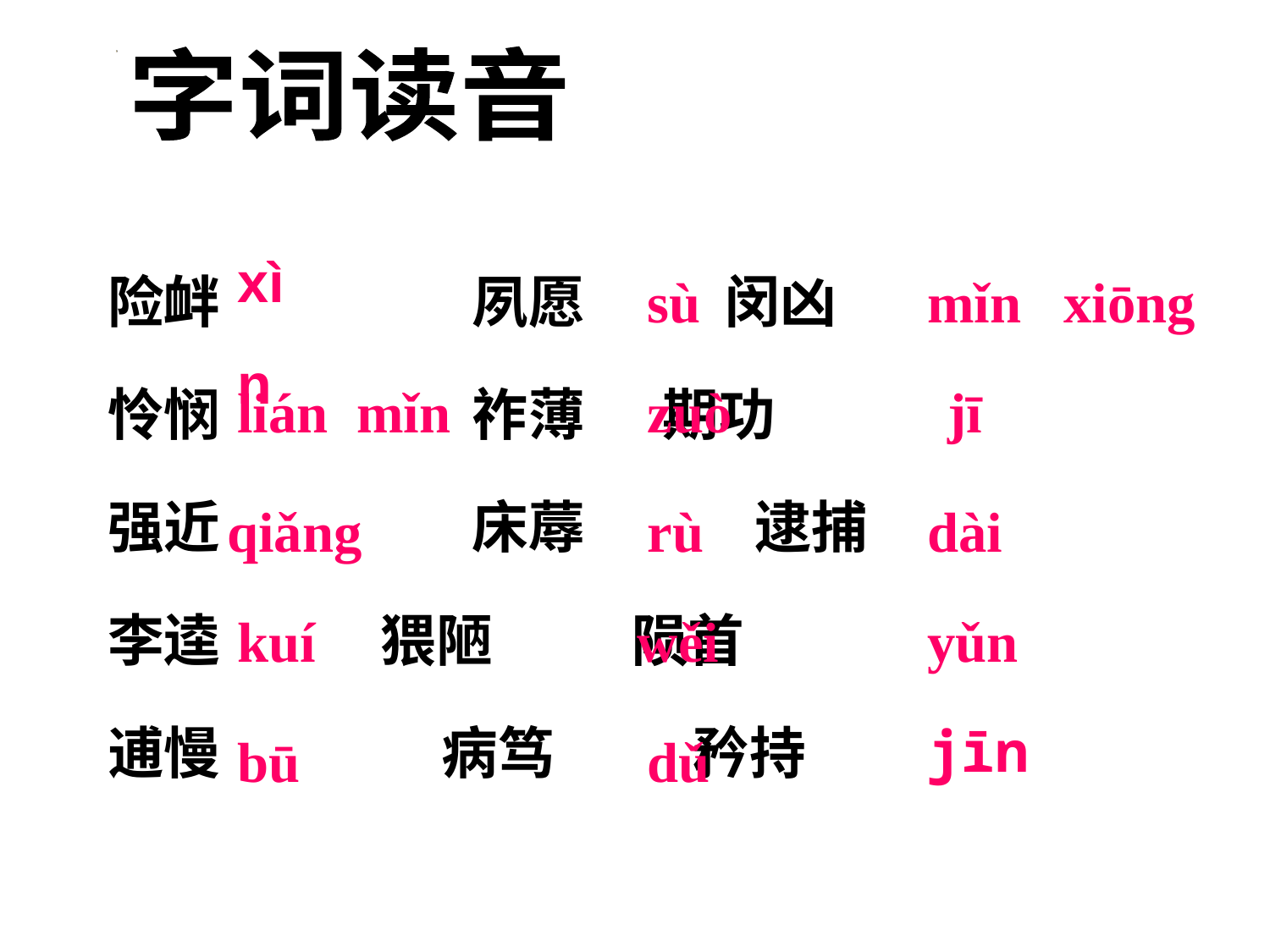

字词读音

xìn
险衅　　　　  夙愿　　  闵凶
怜悯　　　　  祚薄      期功
强近　　　　  床蓐　　　逮捕
李逵　        猥陋　　  陨首
逋慢　　　    病笃　　  矜持
sù
mǐn   xiōng
lián  mǐn
zuò
jī
qiǎng
rù
dài
kuí
wěi
yǔn
jīn
bū
dǔ